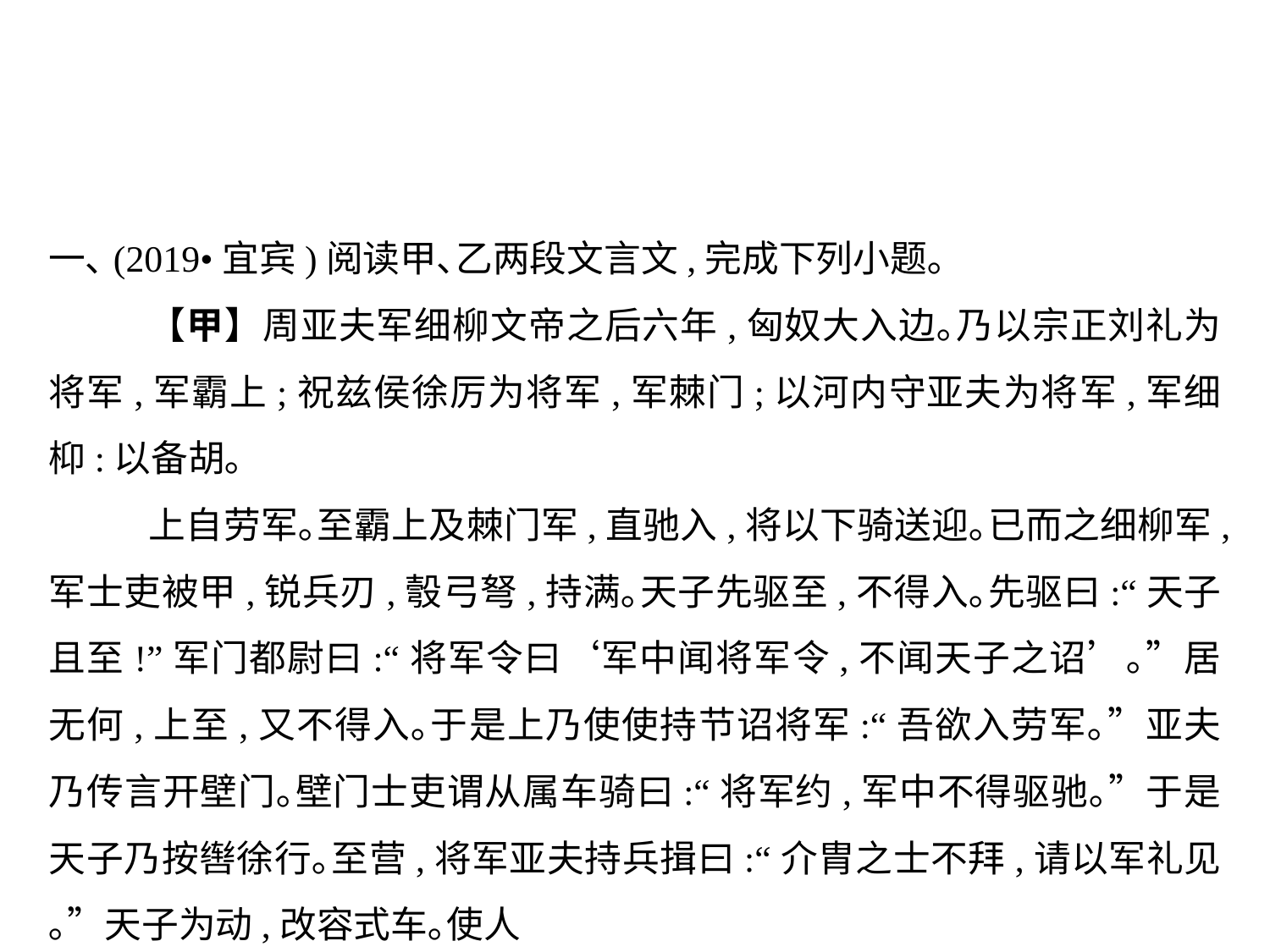

一､(2019•宜宾)阅读甲､乙两段文言文,完成下列小题｡
【甲】周亚夫军细柳文帝之后六年,匈奴大入边｡乃以宗正刘礼为将军,军霸上;祝兹侯徐厉为将军,军棘门;以河内守亚夫为将军,军细枊:以备胡｡
上自劳军｡至霸上及棘门军,直驰入,将以下骑送迎｡已而之细柳军,军士吏被甲,锐兵刃,彀弓弩,持满｡天子先驱至,不得入｡先驱曰:“天子且至!”军门都尉曰:“将军令曰‘军中闻将军令,不闻天子之诏’｡”居无何,上至,又不得入｡于是上乃使使持节诏将军:“吾欲入劳军｡”亚夫乃传言开壁门｡壁门士吏谓从属车骑曰:“将军约,军中不得驱驰｡”于是天子乃按辔徐行｡至营,将军亚夫持兵揖曰:“介胄之士不拜,请以军礼见｡”天子为动,改容式车｡使人